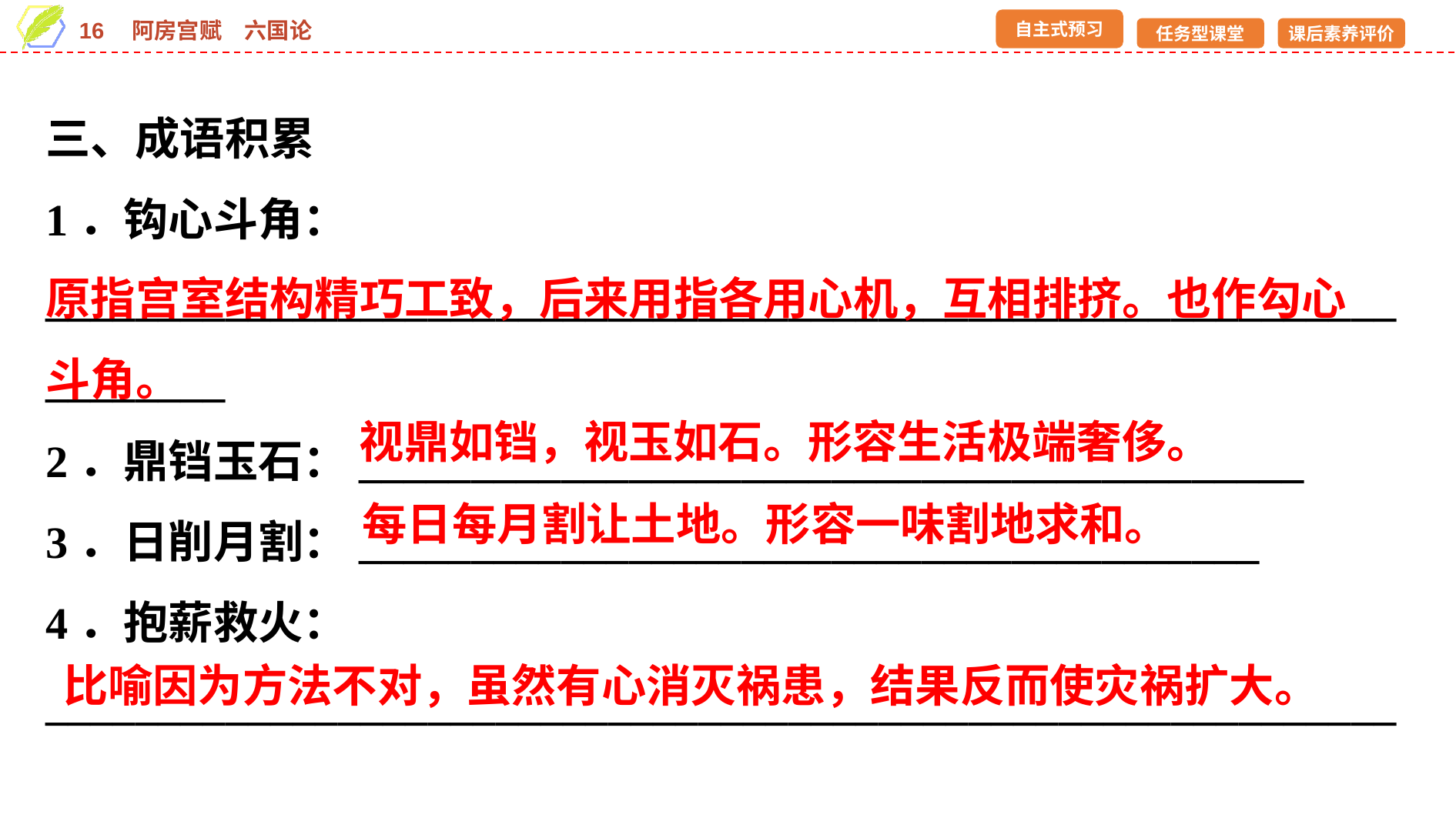

三、成语积累
1．钩心斗角：____________________________________________________________________
2．鼎铛玉石：__________________________________________
3．日削月割：________________________________________
4．抱薪救火：____________________________________________________________
原指宫室结构精巧工致，后来用指各用心机，互相排挤。也作勾心斗角。
视鼎如铛，视玉如石。形容生活极端奢侈。
每日每月割让土地。形容一味割地求和。
比喻因为方法不对，虽然有心消灭祸患，结果反而使灾祸扩大。